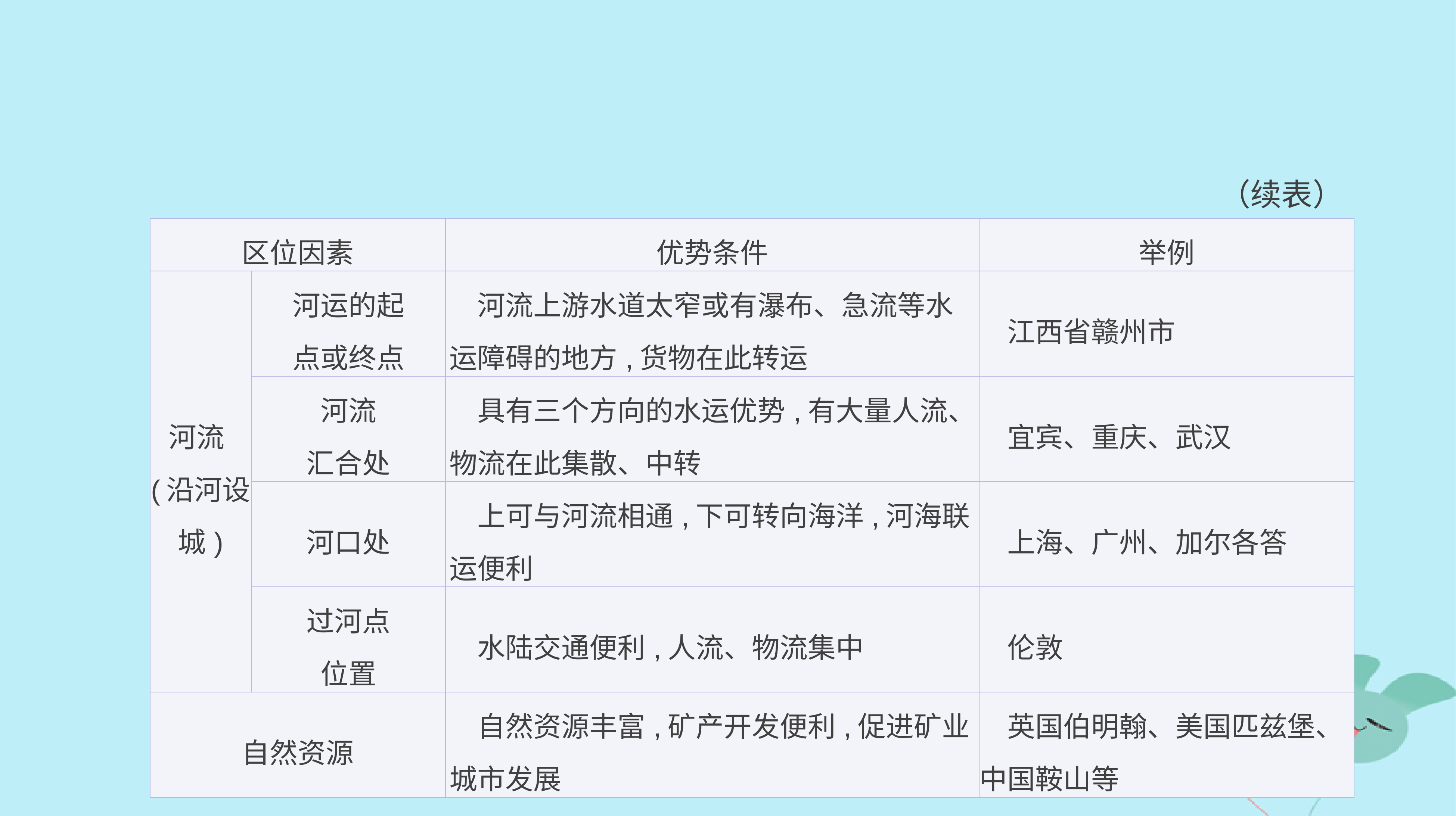

（续表）
| 区位因素 |  | 优势条件 | 举例 |
| --- | --- | --- | --- |
| 河流(沿河设城) | 河运的起 点或终点 | 河流上游水道太窄或有瀑布、急流等水运障碍的地方,货物在此转运 | 江西省赣州市 |
|  | 河流 汇合处 | 具有三个方向的水运优势,有大量人流、物流在此集散、中转 | 宜宾、重庆、武汉 |
|  | 河口处 | 上可与河流相通,下可转向海洋,河海联运便利 | 上海、广州、加尔各答 |
|  | 过河点 位置 | 水陆交通便利,人流、物流集中 | 伦敦 |
| 自然资源 |  | 自然资源丰富,矿产开发便利,促进矿业城市发展 | 英国伯明翰、美国匹兹堡、中国鞍山等 |